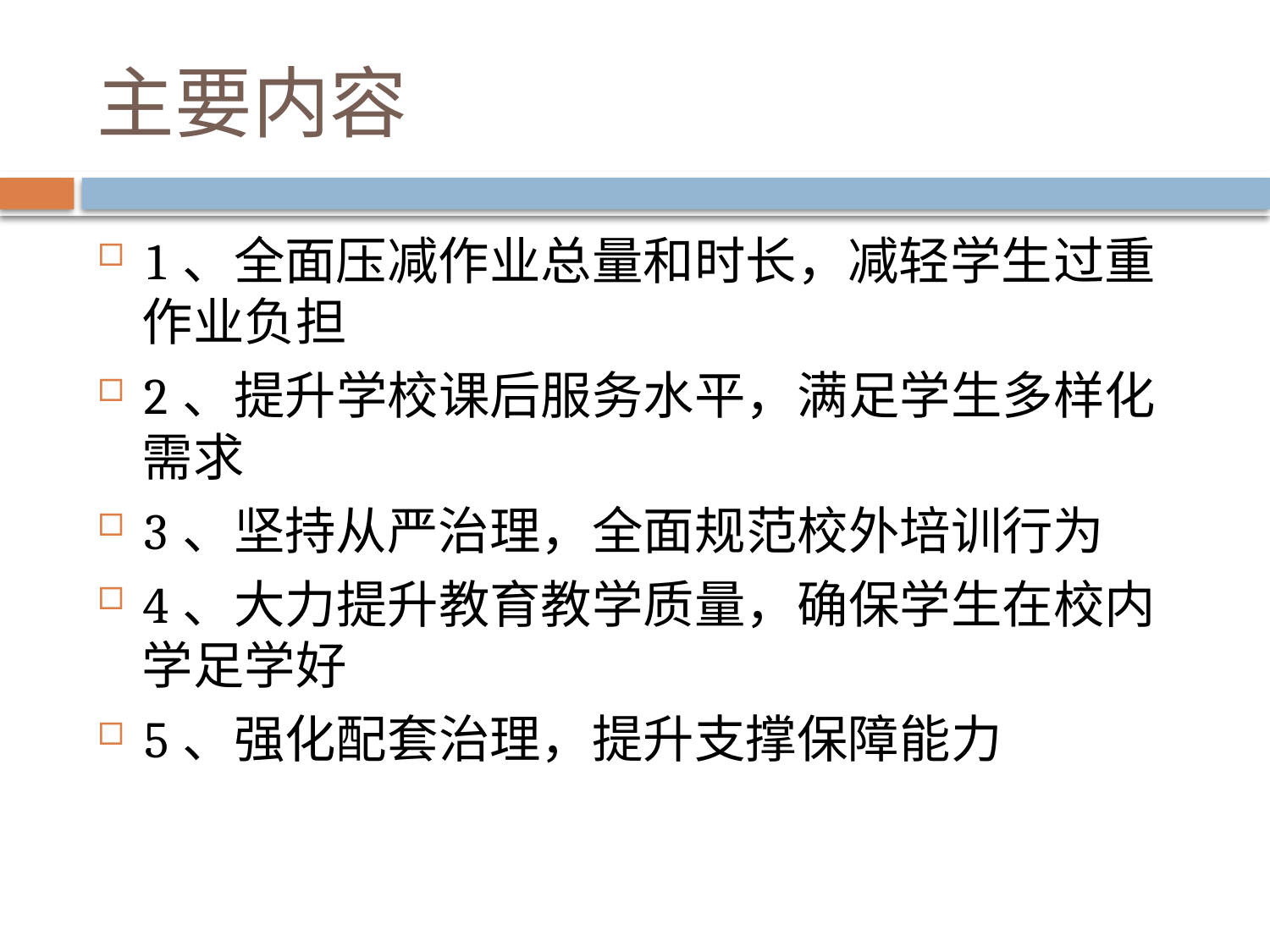

# 主要内容
1、全面压减作业总量和时长，减轻学生过重作业负担
2、提升学校课后服务水平，满足学生多样化需求
3、坚持从严治理，全面规范校外培训行为
4、大力提升教育教学质量，确保学生在校内学足学好
5、强化配套治理，提升支撑保障能力